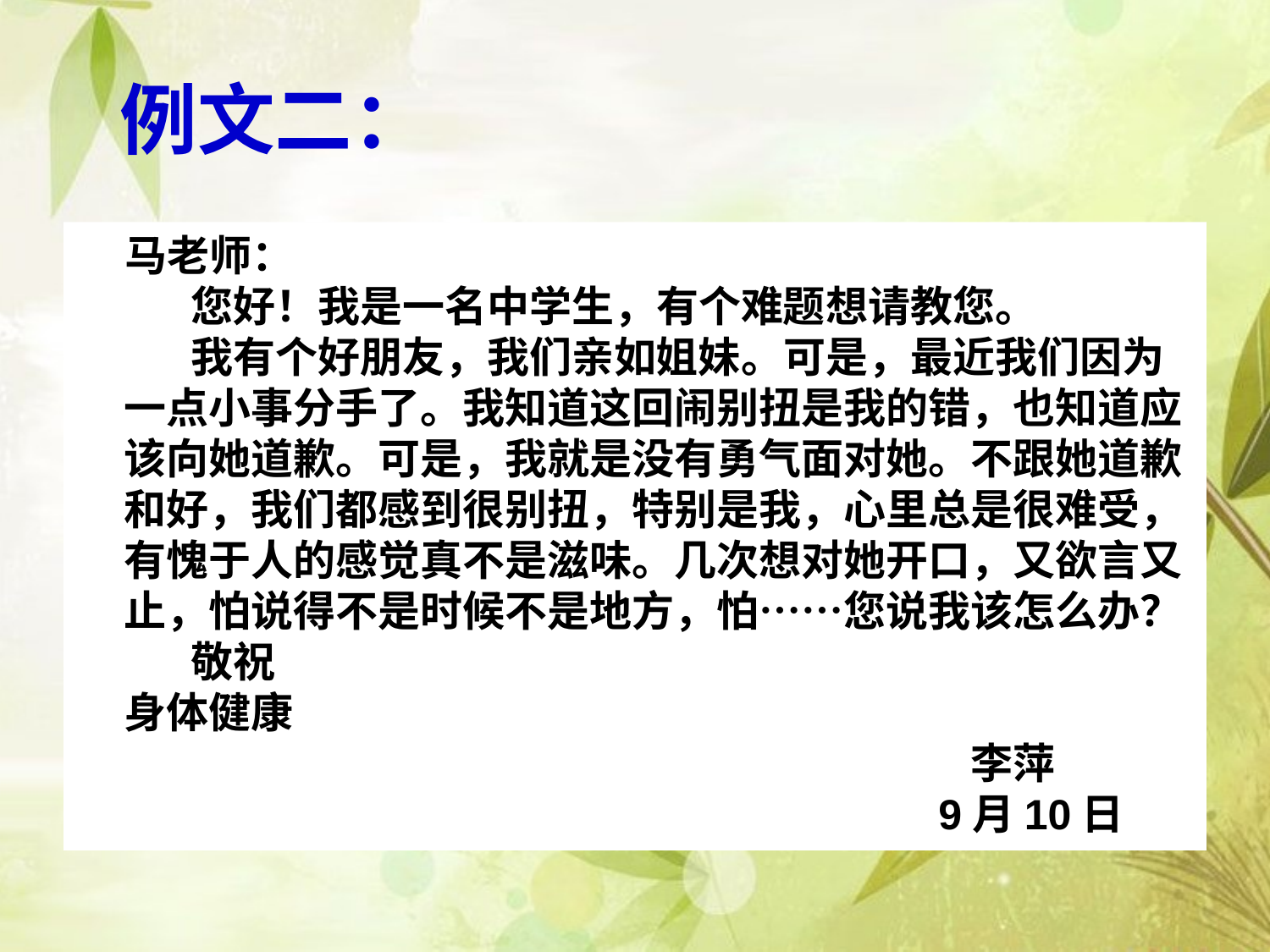

例文二：
    马老师：
       您好！我是一名中学生，有个难题想请教您。
       我有个好朋友，我们亲如姐妹。可是，最近我们因为一点小事分手了。我知道这回闹别扭是我的错，也知道应该向她道歉。可是，我就是没有勇气面对她。不跟她道歉和好，我们都感到很别扭，特别是我，心里总是很难受，有愧于人的感觉真不是滋味。几次想对她开口，又欲言又止，怕说得不是时候不是地方，怕……您说我该怎么办？
       敬祝
身体健康
　　　　　　　　　　　　　　　　　　　　李萍
　　　　　　　　　　　　　　　　　　　9月10日